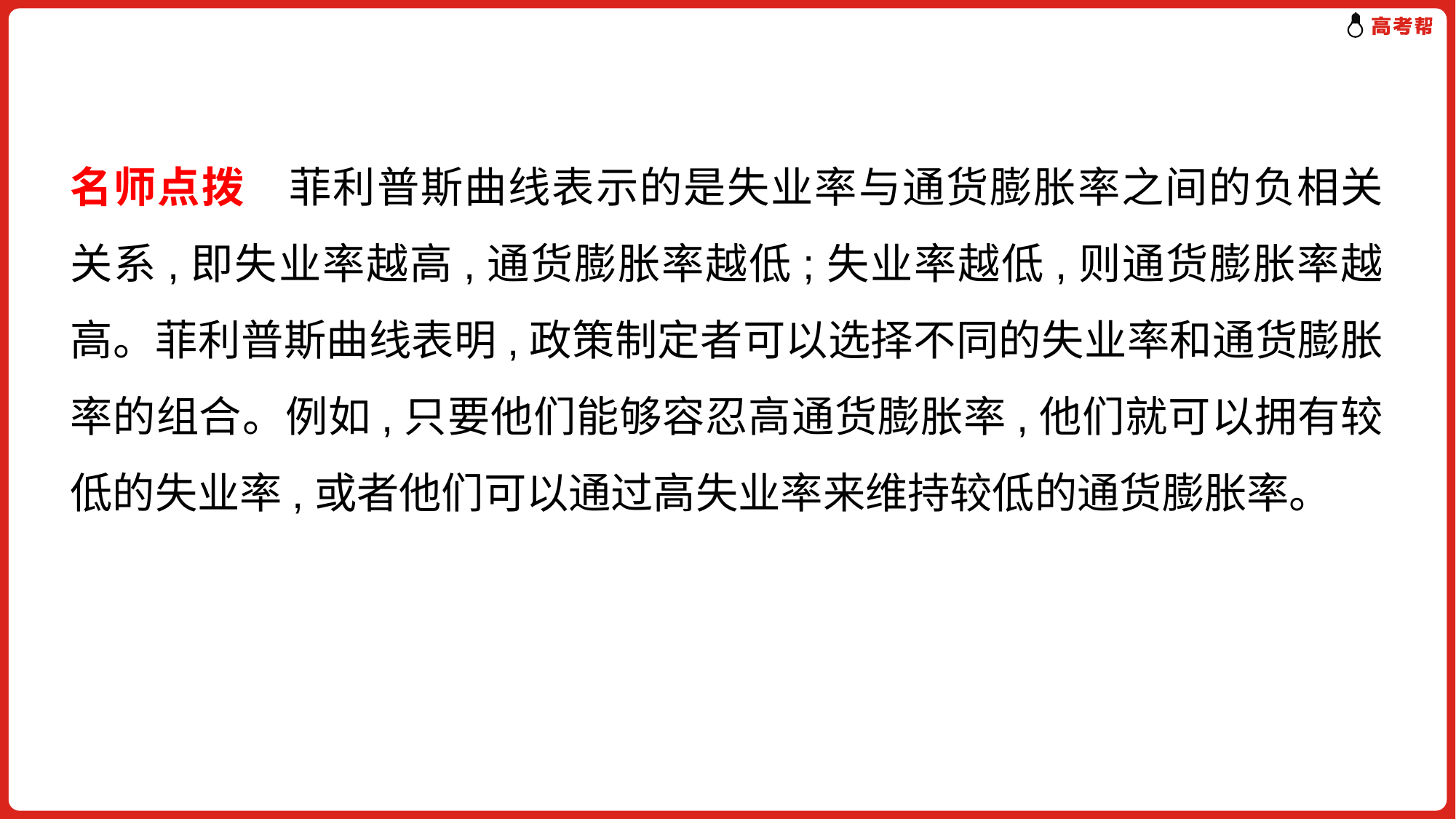

名师点拨　菲利普斯曲线表示的是失业率与通货膨胀率之间的负相关关系,即失业率越高,通货膨胀率越低;失业率越低,则通货膨胀率越高。菲利普斯曲线表明,政策制定者可以选择不同的失业率和通货膨胀率的组合。例如,只要他们能够容忍高通货膨胀率,他们就可以拥有较低的失业率,或者他们可以通过高失业率来维持较低的通货膨胀率。